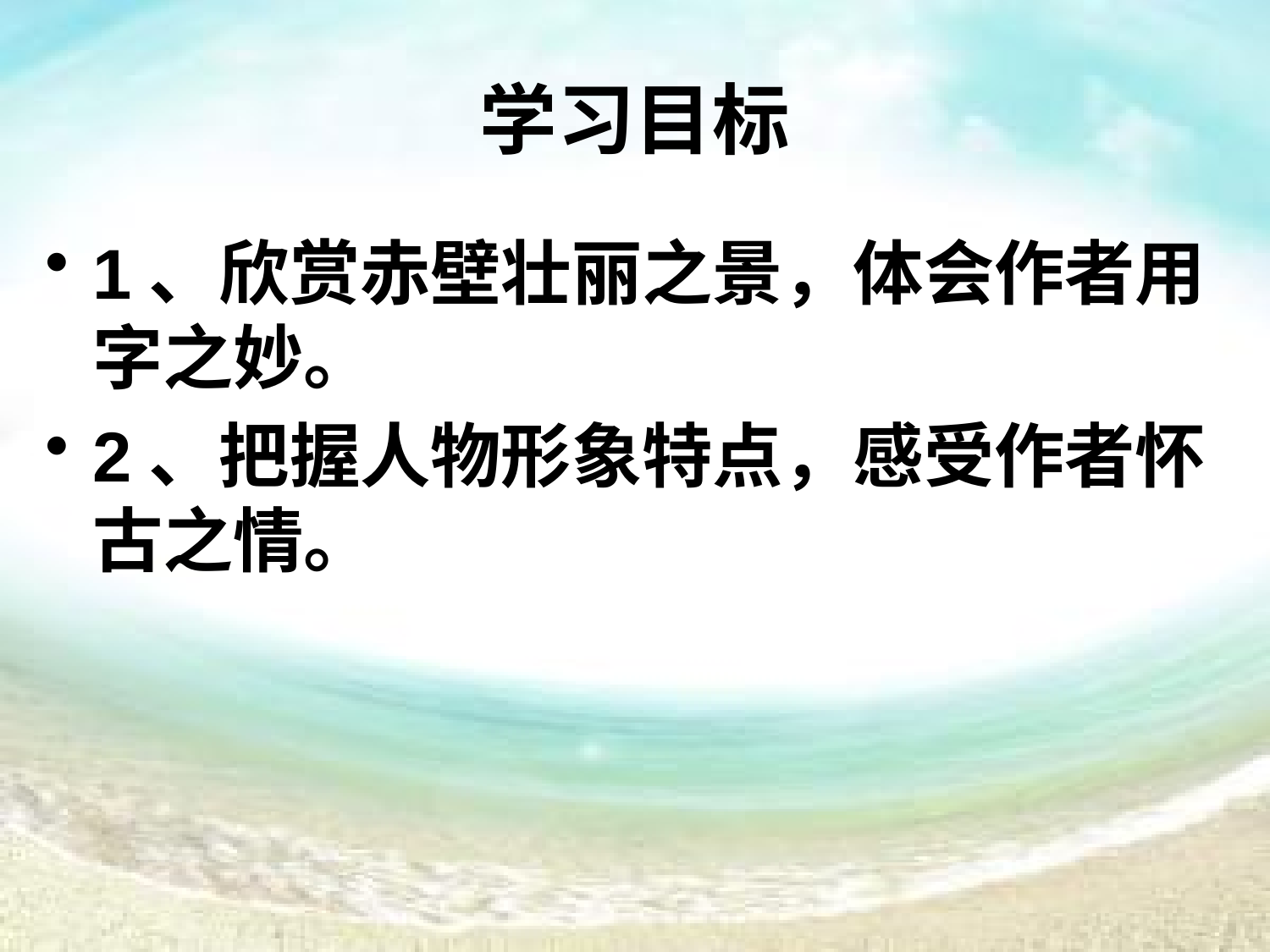

# 学习目标
1、欣赏赤壁壮丽之景，体会作者用字之妙。
2、把握人物形象特点，感受作者怀古之情。